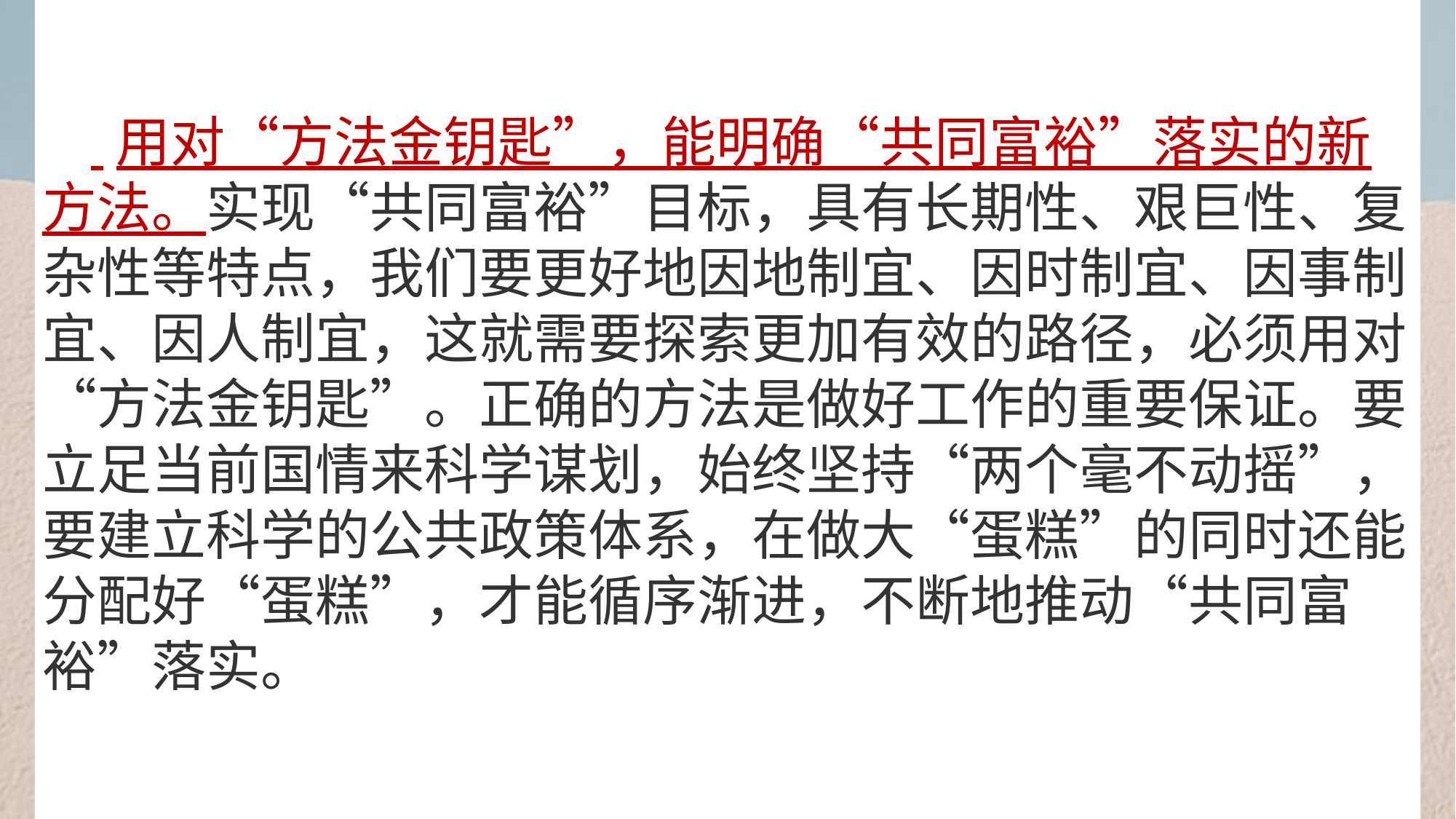

用对“方法金钥匙”，能明确“共同富裕”落实的新方法。实现“共同富裕”目标，具有长期性、艰巨性、复杂性等特点，我们要更好地因地制宜、因时制宜、因事制宜、因人制宜，这就需要探索更加有效的路径，必须用对“方法金钥匙”。正确的方法是做好工作的重要保证。要立足当前国情来科学谋划，始终坚持“两个毫不动摇”，要建立科学的公共政策体系，在做大“蛋糕”的同时还能分配好“蛋糕”，才能循序渐进，不断地推动“共同富裕”落实。